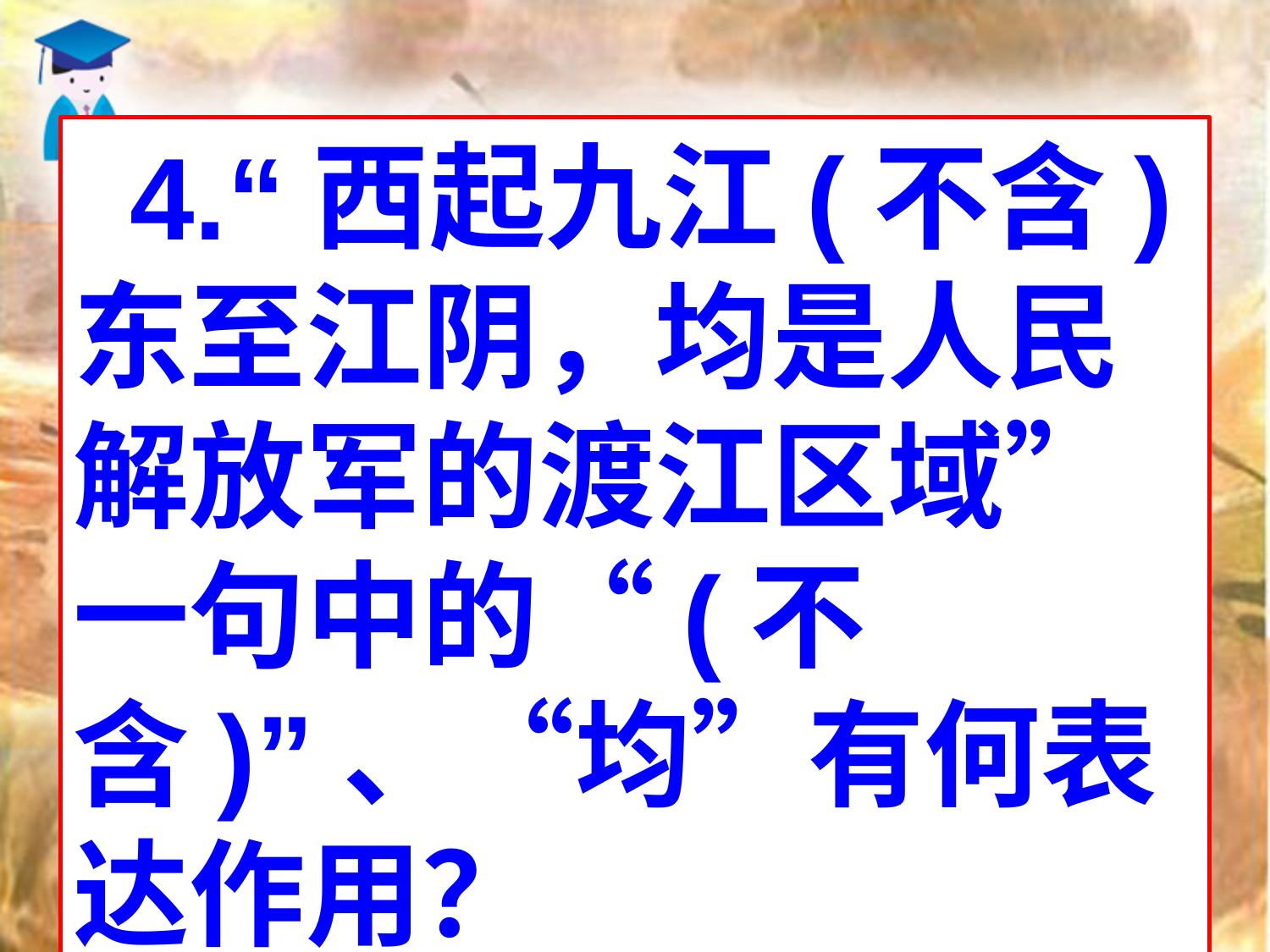

4.“西起九江(不含)东至江阴，均是人民解放军的渡江区域”一句中的“(不含)”、“均”有何表达作用？